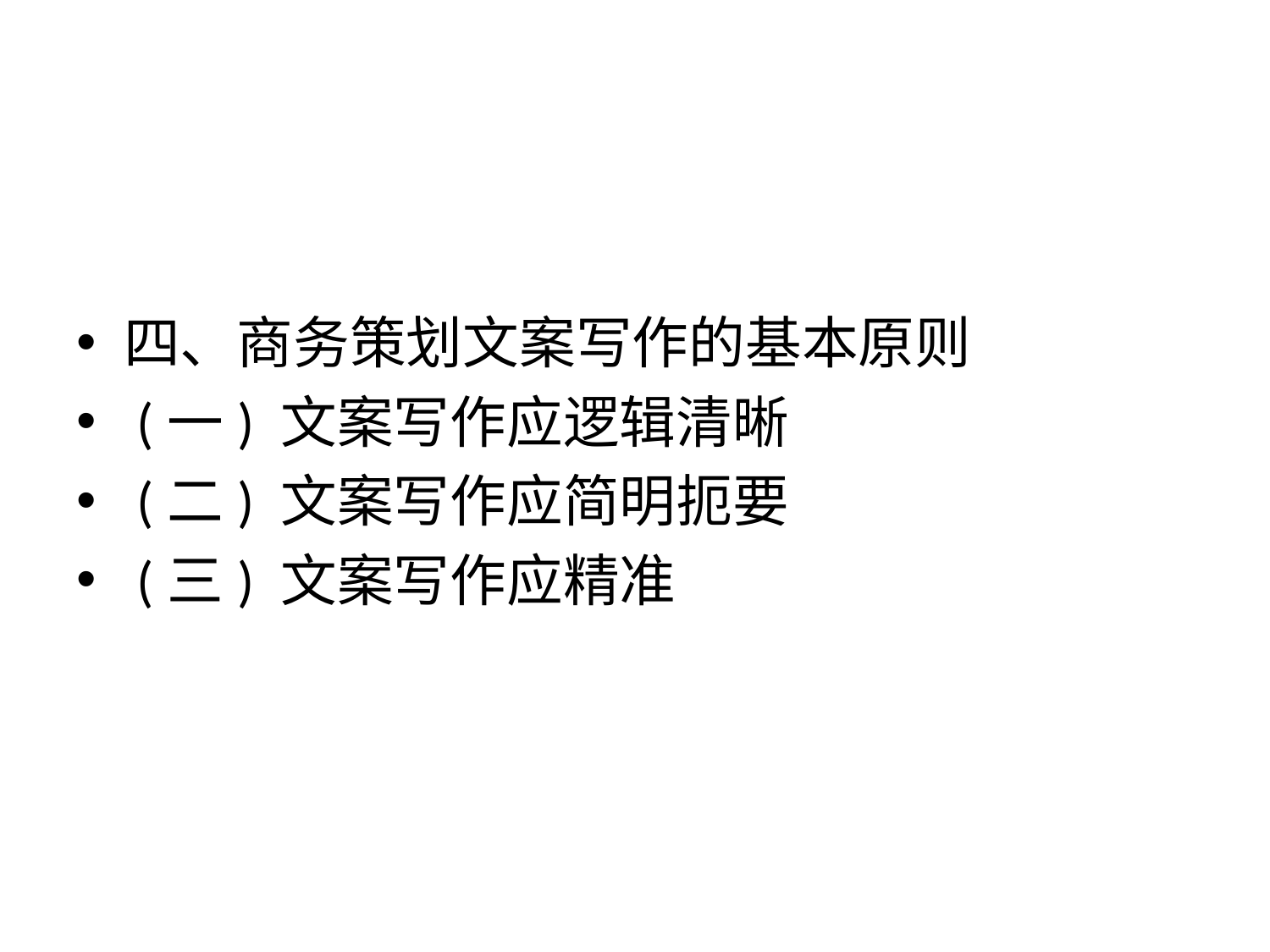

#

四、商务策划文案写作的基本原则
 (一) 文案写作应逻辑清晰
 (二) 文案写作应简明扼要
 (三) 文案写作应精准